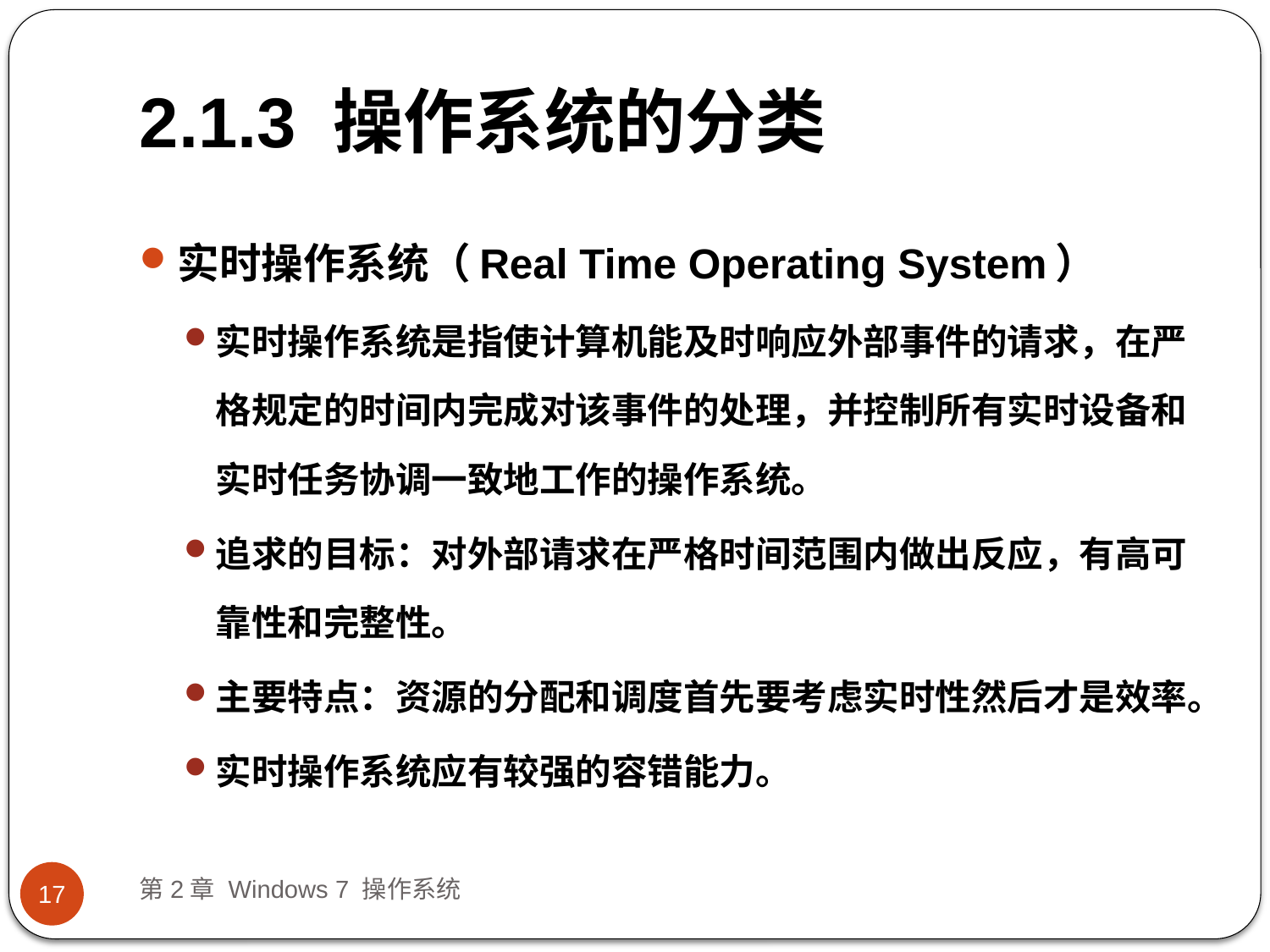

# 2.1.3 操作系统的分类
实时操作系统（Real Time Operating System）
实时操作系统是指使计算机能及时响应外部事件的请求，在严格规定的时间内完成对该事件的处理，并控制所有实时设备和实时任务协调一致地工作的操作系统。
追求的目标：对外部请求在严格时间范围内做出反应，有高可靠性和完整性。
主要特点：资源的分配和调度首先要考虑实时性然后才是效率。
实时操作系统应有较强的容错能力。

第2章 Windows 7 操作系统
17